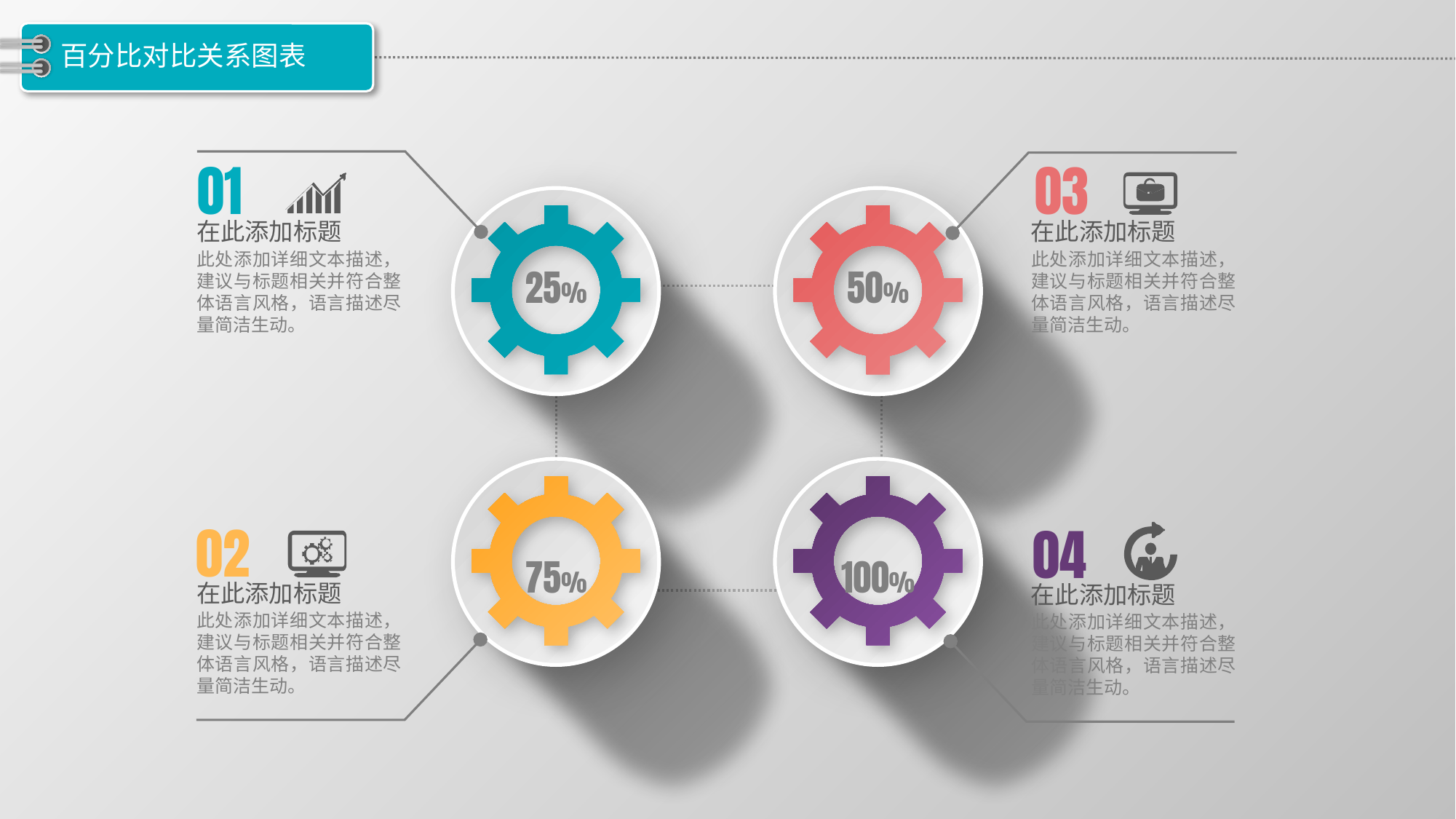

# 百分比对比关系图表

01
03

在此添加标题
在此添加标题
此处添加详细文本描述，建议与标题相关并符合整体语言风格，语言描述尽量简洁生动。
此处添加详细文本描述，建议与标题相关并符合整体语言风格，语言描述尽量简洁生动。
25%
50%

02
04

75%
100%
在此添加标题
在此添加标题
此处添加详细文本描述，建议与标题相关并符合整体语言风格，语言描述尽量简洁生动。
此处添加详细文本描述，建议与标题相关并符合整体语言风格，语言描述尽量简洁生动。